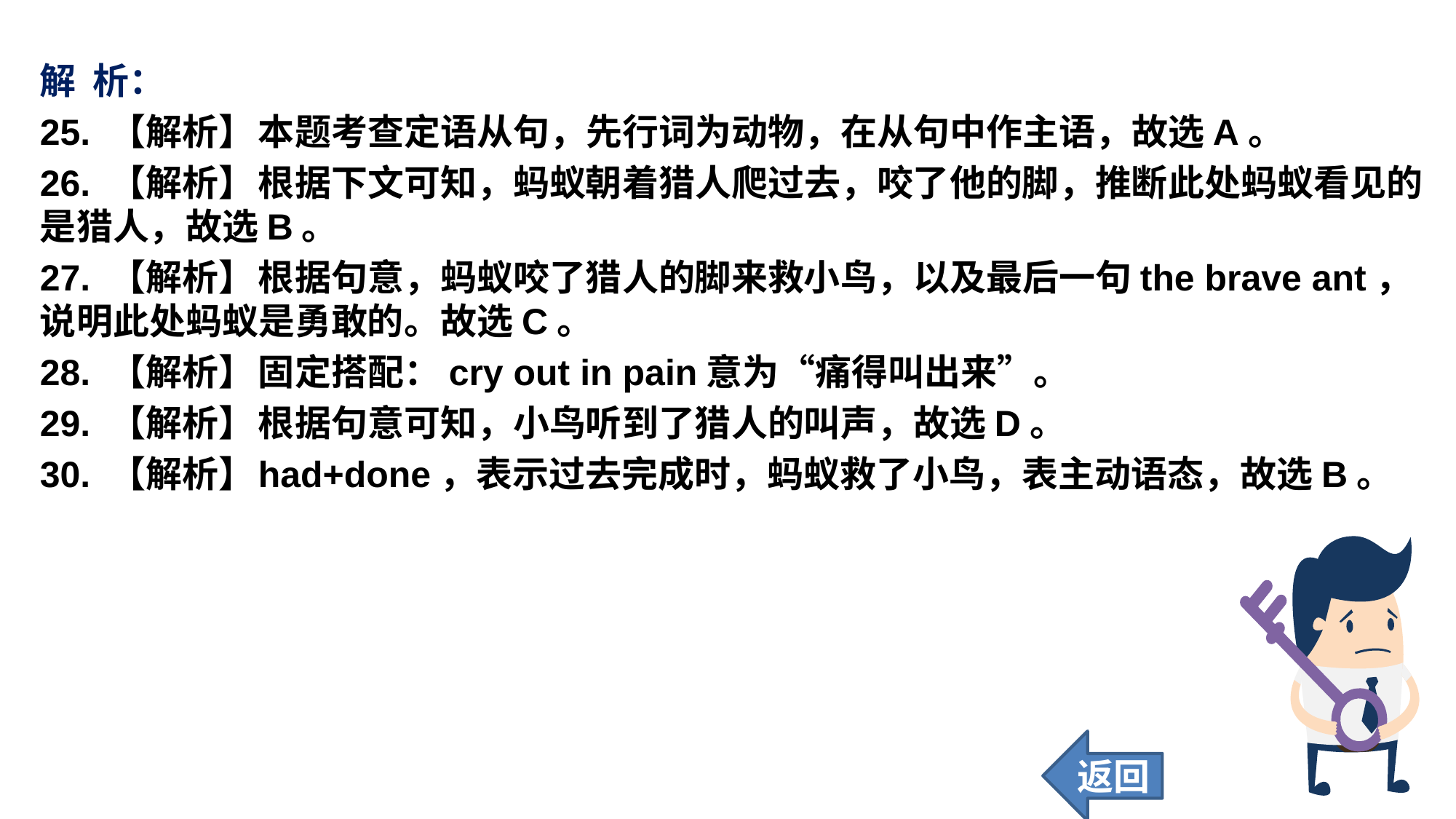

解  析：
25. 【解析】	本题考查定语从句，先行词为动物，在从句中作主语，故选A。
26. 【解析】	根据下文可知，蚂蚁朝着猎人爬过去，咬了他的脚，推断此处蚂蚁看见的是猎人，故选B。
27. 【解析】	根据句意，蚂蚁咬了猎人的脚来救小鸟，以及最后一句the brave ant，说明此处蚂蚁是勇敢的。故选C。
28. 【解析】	固定搭配：cry out in pain意为“痛得叫出来”。
29. 【解析】	根据句意可知，小鸟听到了猎人的叫声，故选D。
30. 【解析】	had+done，表示过去完成时，蚂蚁救了小鸟，表主动语态，故选B。

返回
28